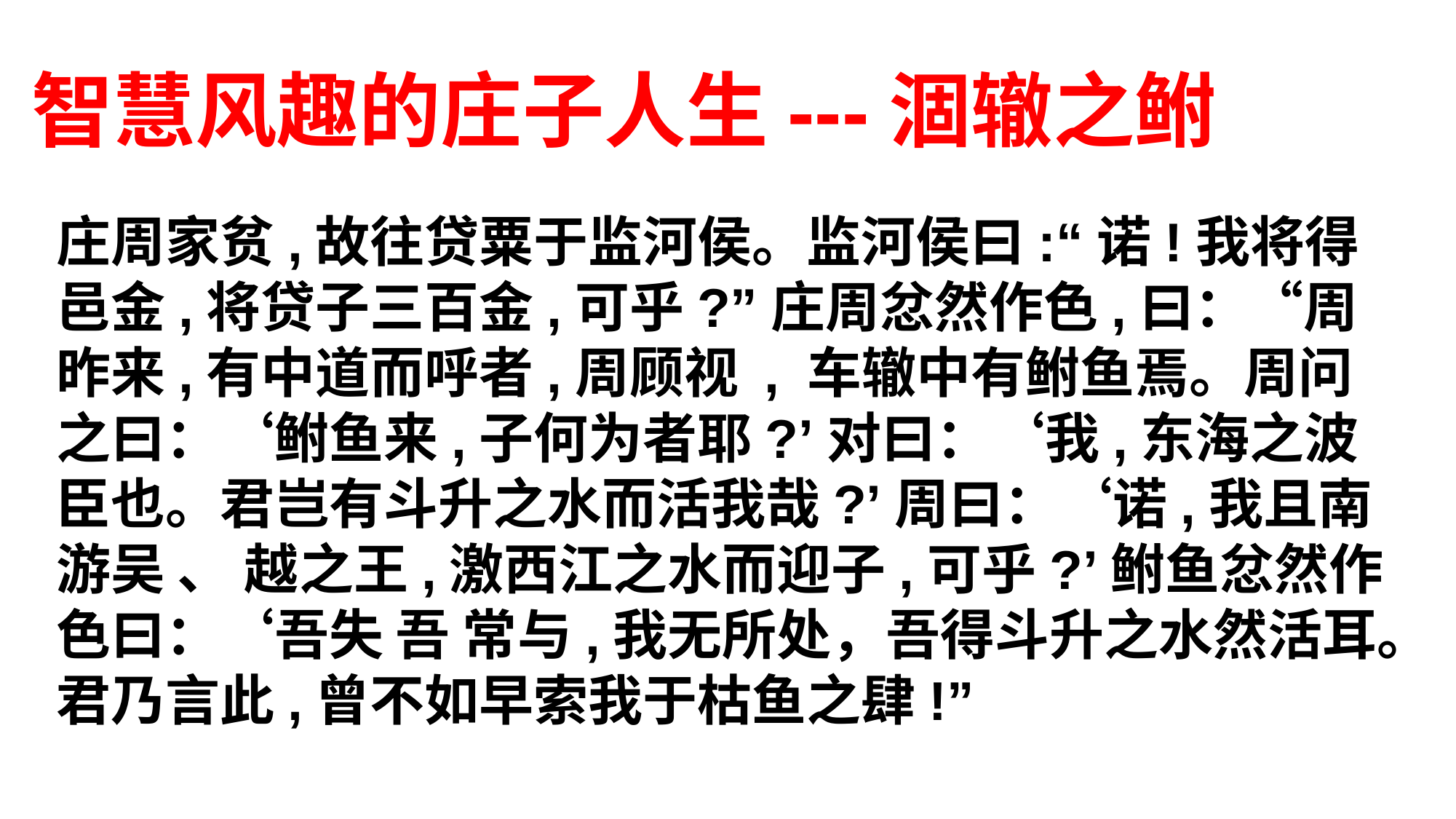

智慧风趣的庄子人生---涸辙之鲋
庄周家贫,故往贷粟于监河侯。监河侯曰:“诺!我将得邑金,将贷子三百金,可乎?”庄周忿然作色,曰：“周昨来,有中道而呼者,周顾视 , 车辙中有鲋鱼焉。周问之曰：‘鲋鱼来,子何为者耶?’对曰：‘我,东海之波臣也。君岂有斗升之水而活我哉?’周曰：‘诺,我且南游吴 、 越之王,激西江之水而迎子,可乎?’鲋鱼忿然作色曰：‘吾失 吾 常与,我无所处，吾得斗升之水然活耳。君乃言此,曾不如早索我于枯鱼之肆!”